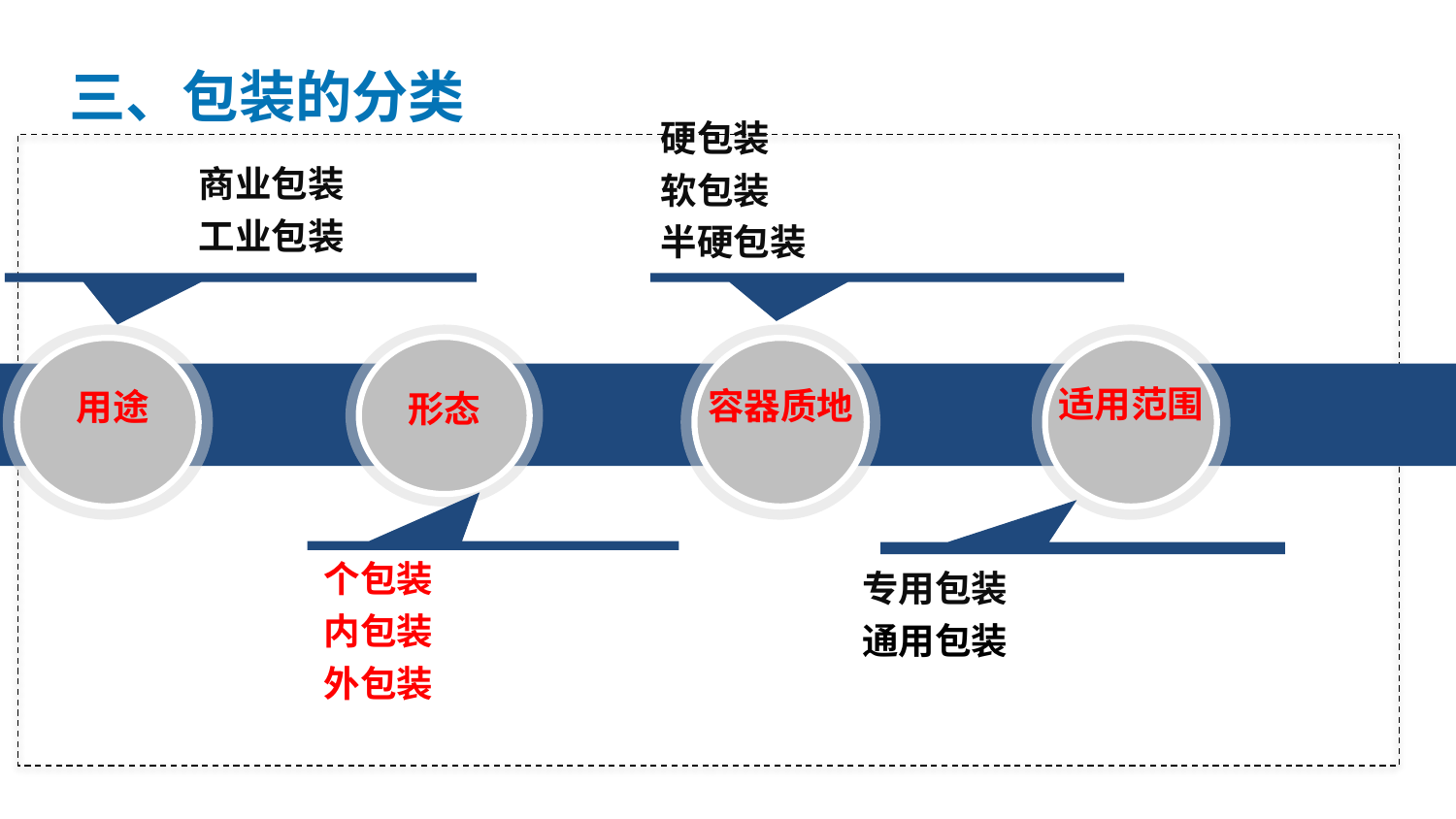

三、包装的分类
硬包装
软包装
半硬包装

商业包装
工业包装

用途

容器质地

适用范围
形态

个包装
内包装
外包装

专用包装
通用包装